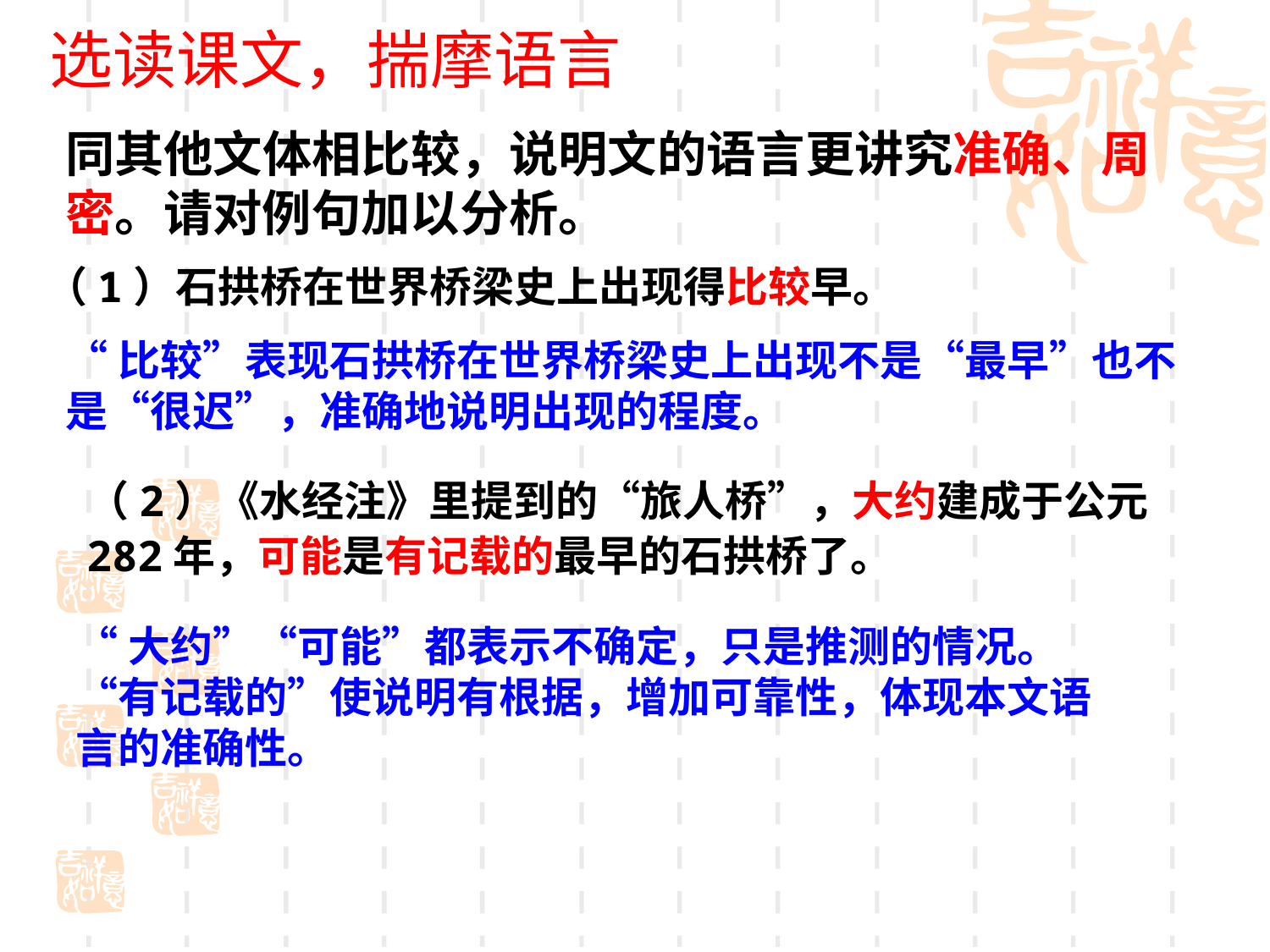

选读课文，揣摩语言
同其他文体相比较，说明文的语言更讲究准确、周密。请对例句加以分析。
（1）石拱桥在世界桥梁史上出现得比较早。
“比较”表现石拱桥在世界桥梁史上出现不是“最早”也不是“很迟”，准确地说明出现的程度。

（2）《水经注》里提到的“旅人桥”，大约建成于公元282年，可能是有记载的最早的石拱桥了。
“大约”“可能”都表示不确定，只是推测的情况。“有记载的”使说明有根据，增加可靠性，体现本文语言的准确性。